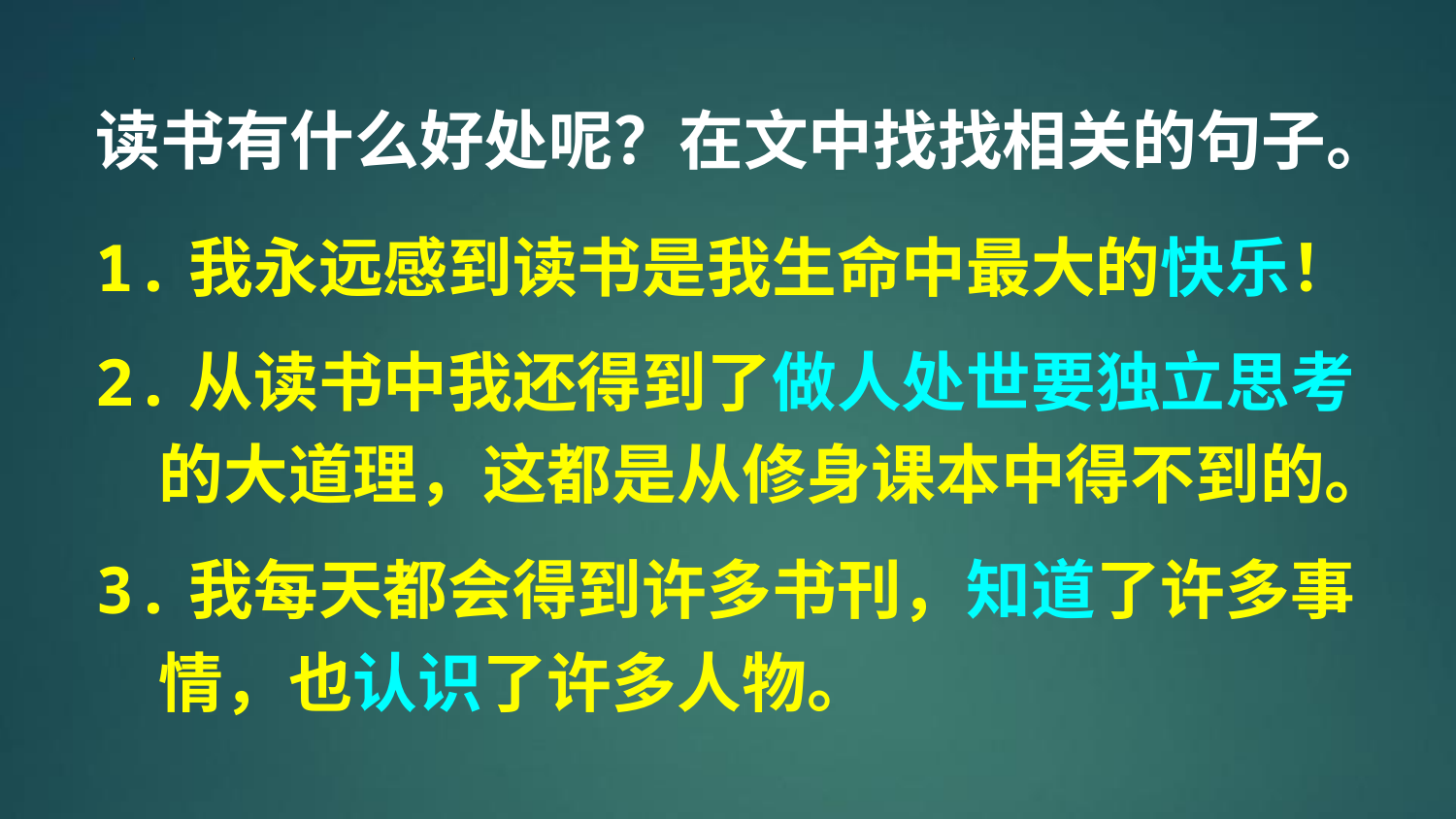

读书有什么好处呢？在文中找找相关的句子。
1.我永远感到读书是我生命中最大的快乐！
2.从读书中我还得到了做人处世要独立思考的大道理，这都是从修身课本中得不到的。
3.我每天都会得到许多书刊，知道了许多事情，也认识了许多人物。